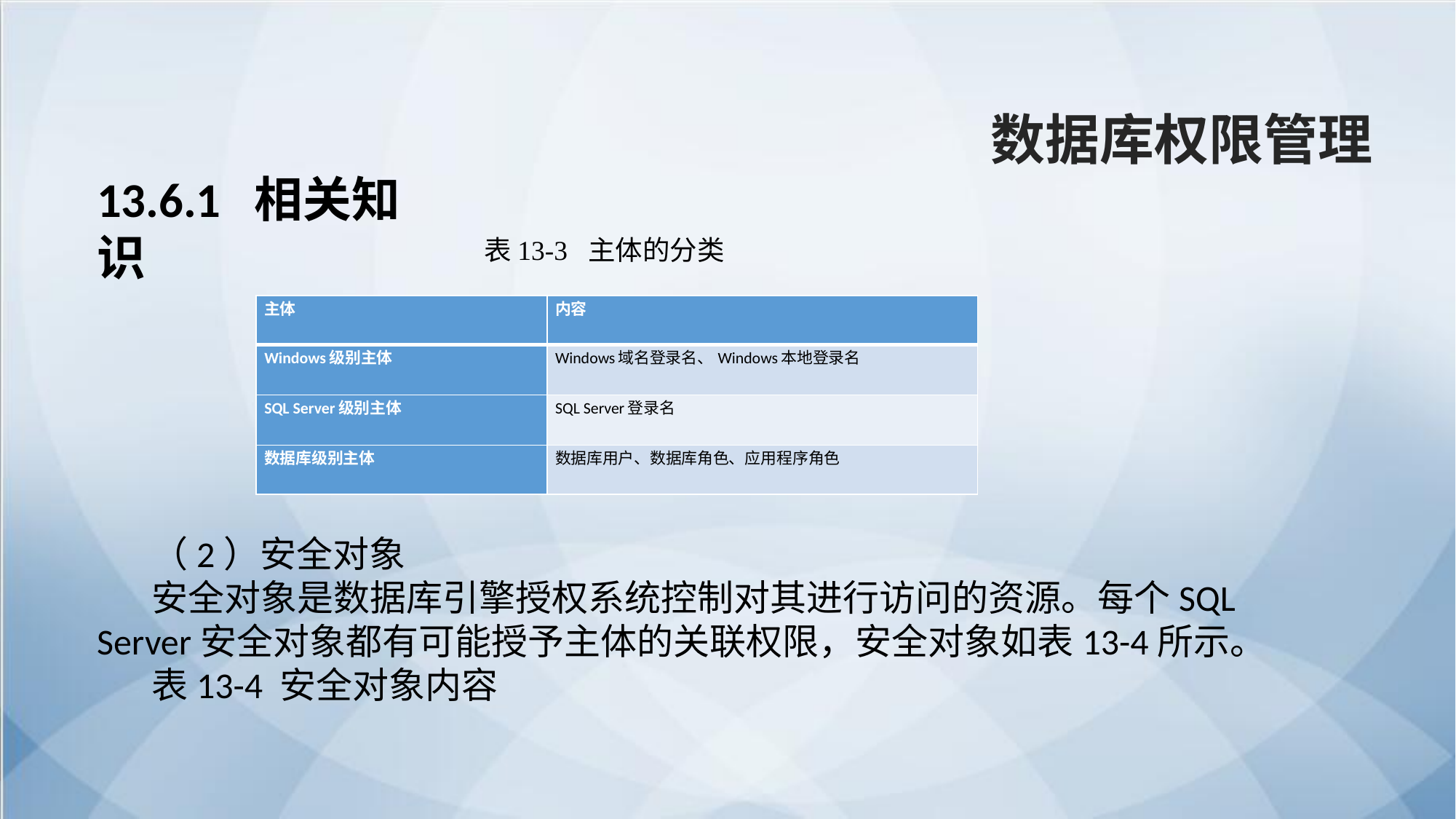

数据库权限管理
13.6.1  相关知识
表13-3  主体的分类
| 主体 | 内容 |
| --- | --- |
| Windows级别主体 | Windows域名登录名、Windows本地登录名 |
| SQL Server级别主体 | SQL Server登录名 |
| 数据库级别主体 | 数据库用户、数据库角色、应用程序角色 |
（2）安全对象
安全对象是数据库引擎授权系统控制对其进行访问的资源。每个SQL Server安全对象都有可能授予主体的关联权限，安全对象如表13-4所示。
表13-4 安全对象内容